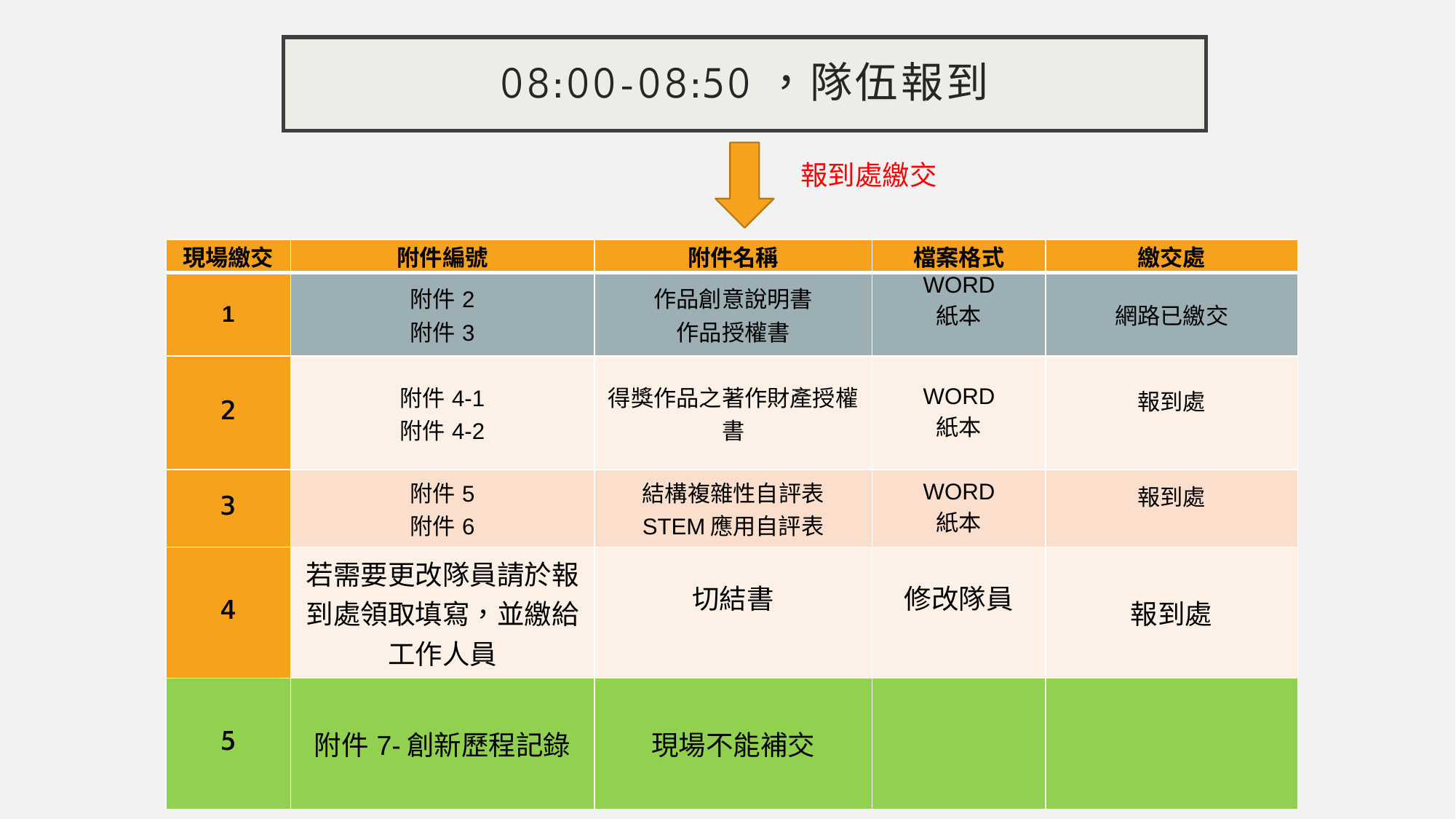

# 08:00-08:50，隊伍報到

報到處繳交
| 現場繳交 | 附件編號 | 附件名稱 | 檔案格式 | 繳交處 |
| --- | --- | --- | --- | --- |
| 1 | 附件2 附件3 | 作品創意說明書 作品授權書 | WORD 紙本 | 網路已繳交 |
| 2 | 附件4-1 附件4-2 | 得獎作品之著作財產授權書 | WORD 紙本 | 報到處 |
| 3 | 附件5 附件6 | 結構複雜性自評表 STEM應用自評表 | WORD 紙本 | 報到處 |
| 4 | 若需要更改隊員請於報到處領取填寫，並繳給工作人員 | 切結書 | 修改隊員 | 報到處 |
| 5 | 附件7-創新歷程記錄 | 現場不能補交 |  |  |